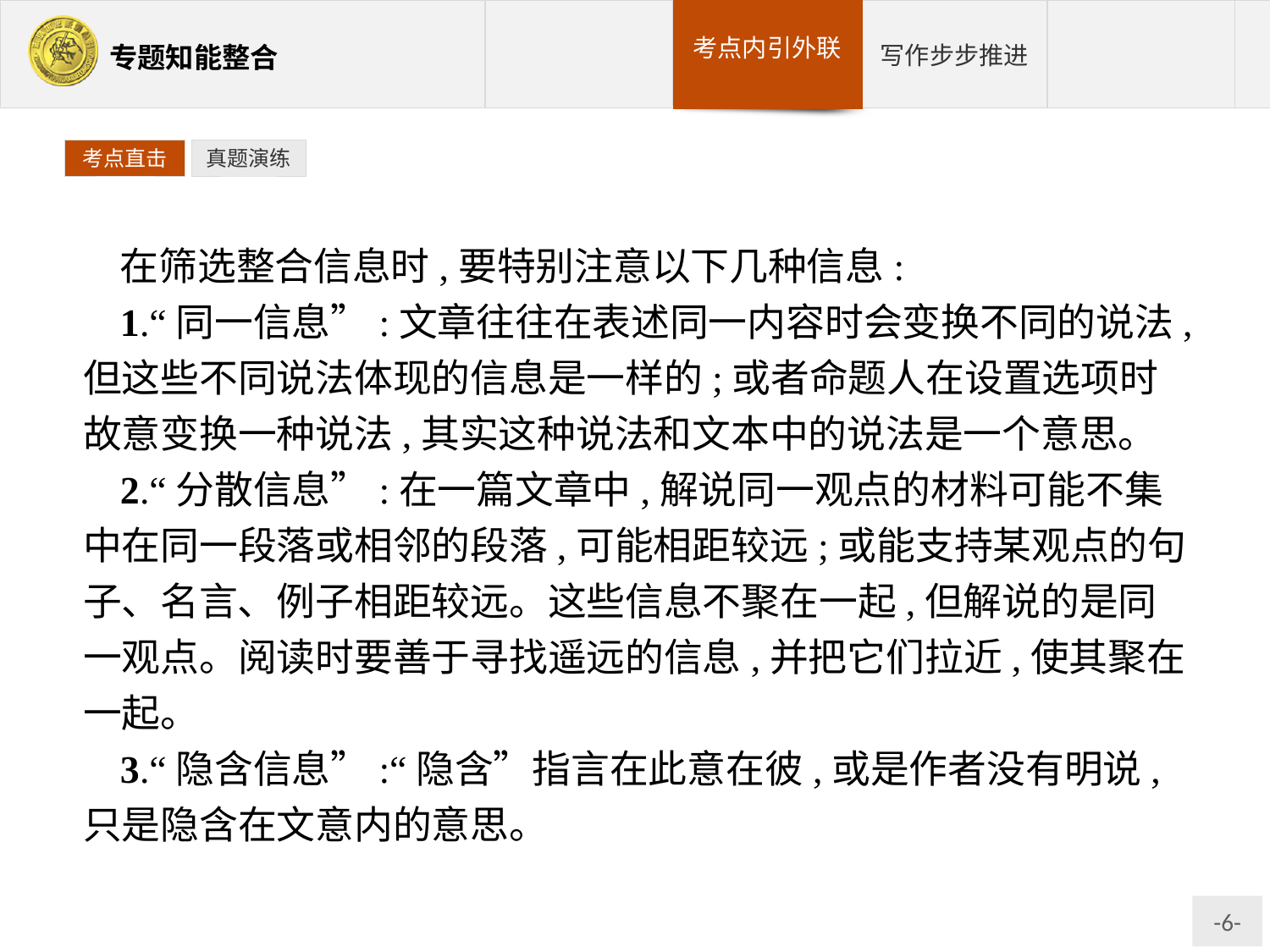

考点直击
真题演练
在筛选整合信息时,要特别注意以下几种信息:
1.“同一信息”:文章往往在表述同一内容时会变换不同的说法,但这些不同说法体现的信息是一样的;或者命题人在设置选项时故意变换一种说法,其实这种说法和文本中的说法是一个意思。
2.“分散信息”:在一篇文章中,解说同一观点的材料可能不集中在同一段落或相邻的段落,可能相距较远;或能支持某观点的句子、名言、例子相距较远。这些信息不聚在一起,但解说的是同一观点。阅读时要善于寻找遥远的信息,并把它们拉近,使其聚在一起。
3.“隐含信息”:“隐含”指言在此意在彼,或是作者没有明说,只是隐含在文意内的意思。